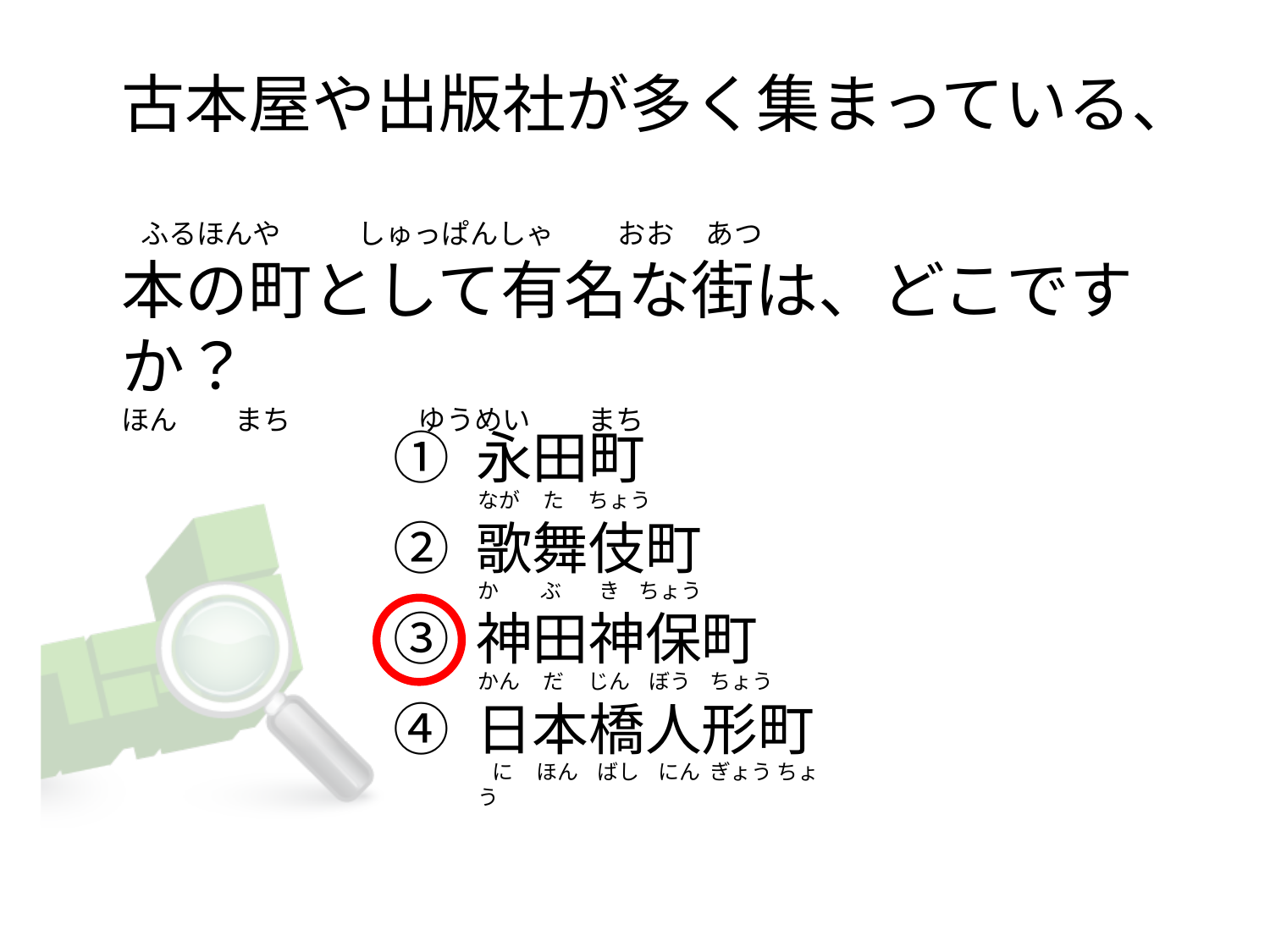

# 古本屋や出版社が多く集まっている、   ふるほんや            しゅっぱんしゃ          おお     あつ 本の町として有名な街は、どこですか？ ほん         まち                    ゆうめい         まち
① 永田町
② 歌舞伎町
③ 神田神保町
④ 日本橋人形町
なが     た     ちょう
か         ぶ        き    ちょう

かん     だ     じん    ぼう    ちょう
  に     ほん    ばし    にん  ぎょう ちょう